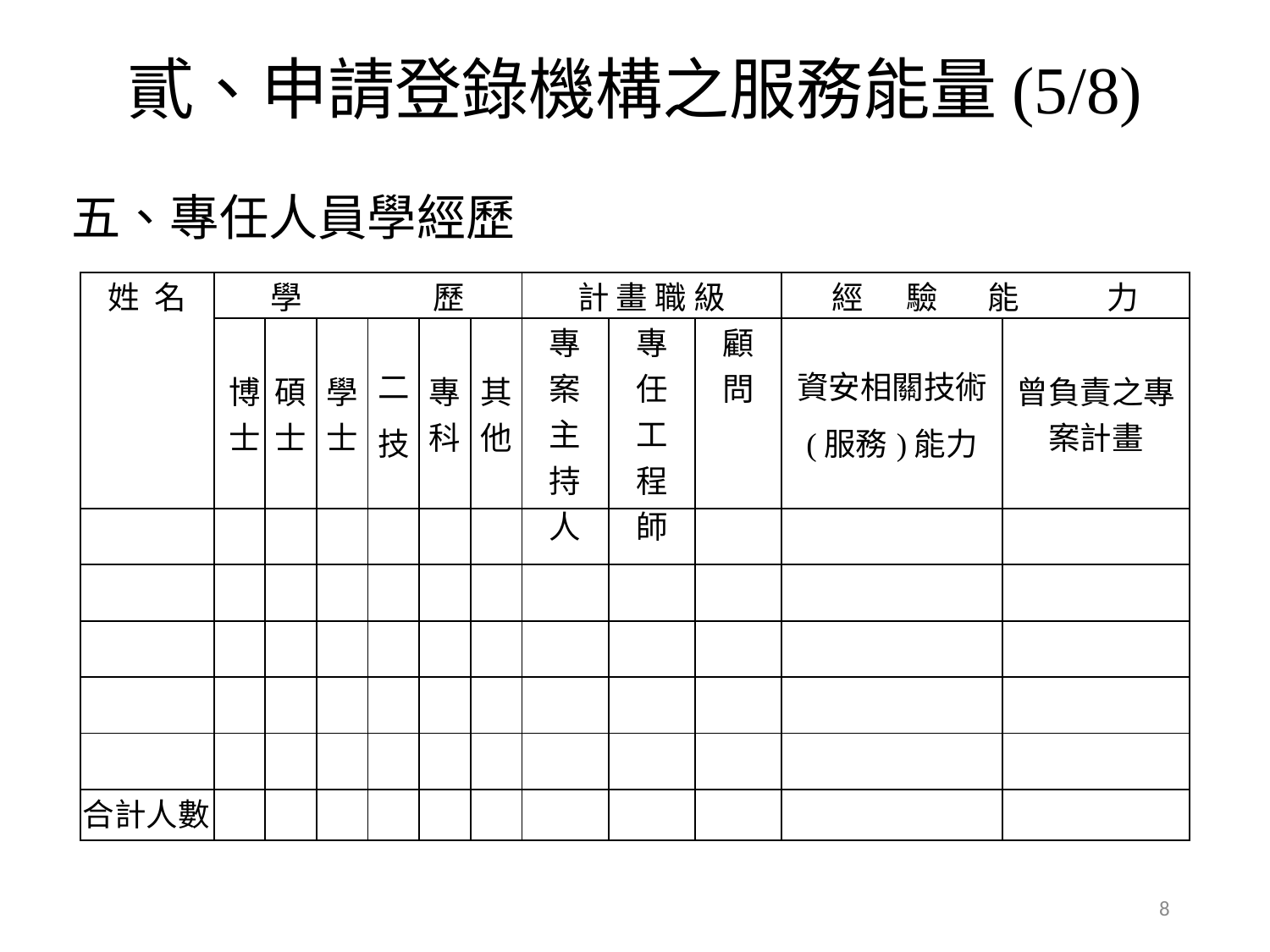

貳、申請登錄機構之服務能量(5/8)
五、專任人員學經歷
| 姓 名 | 學 歷 |  |  |  |  |  | 計 畫 職 級 |  |  | 經 驗 能 力 |  |
| --- | --- | --- | --- | --- | --- | --- | --- | --- | --- | --- | --- |
|  | 博士 | 碩士 | 學士 | 二 技 | 專科 | 其他 | 專案主持人 | 專任工程師 | 顧問 | 資安相關技術 (服務)能力 | 曾負責之專案計畫 |
|  |  |  |  |  |  |  |  |  |  |  |  |
|  |  |  |  |  |  |  |  |  |  |  |  |
|  |  |  |  |  |  |  |  |  |  |  |  |
|  |  |  |  |  |  |  |  |  |  |  |  |
|  |  |  |  |  |  |  |  |  |  |  |  |
| 合計人數 |  |  |  |  |  |  |  |  |  |  |  |
8